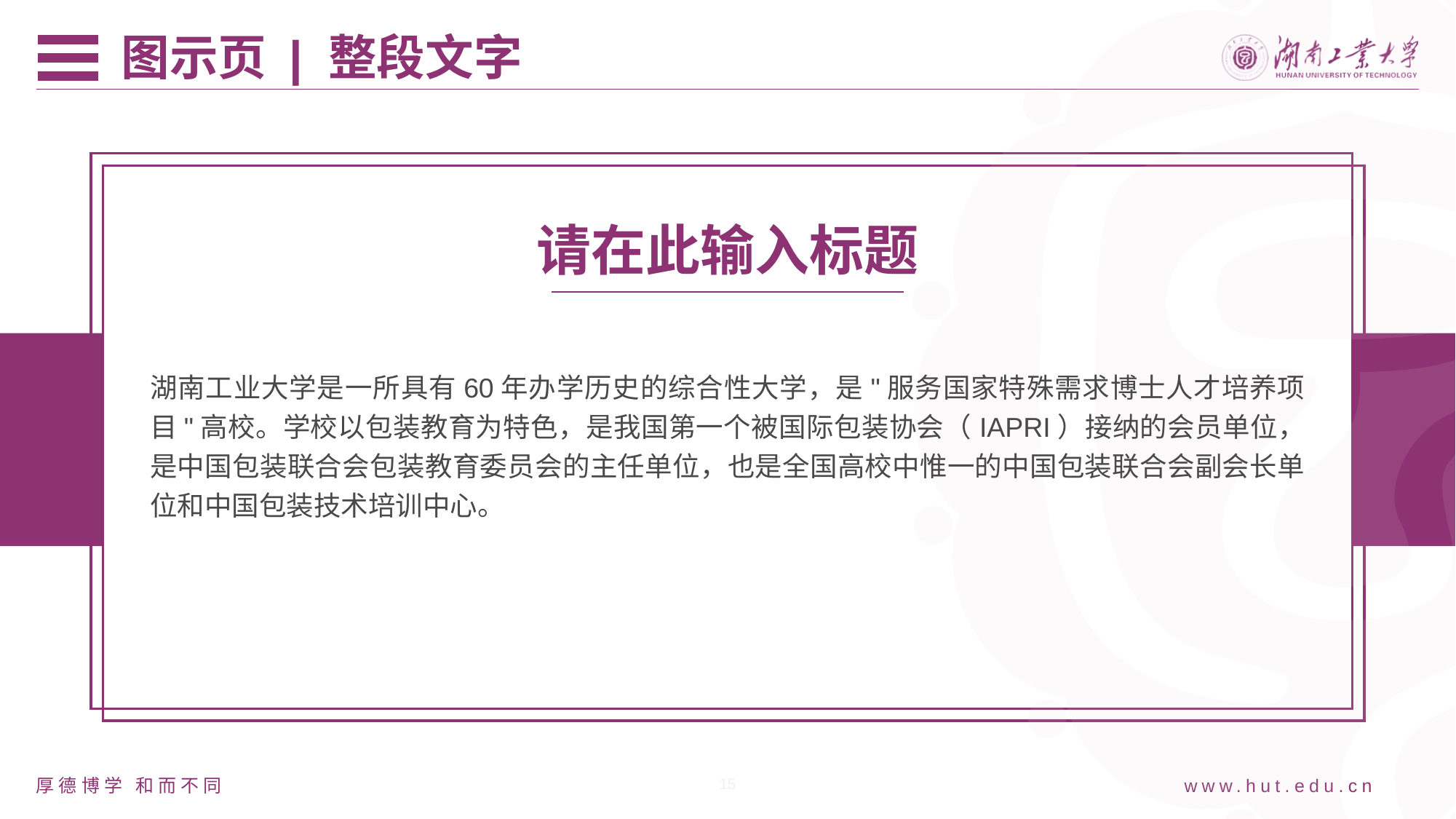

图示页 | 整段文字

请在此输入标题

湖南工业大学是一所具有60年办学历史的综合性大学，是"服务国家特殊需求博士人才培养项目"高校。学校以包装教育为特色，是我国第一个被国际包装协会（IAPRI）接纳的会员单位，是中国包装联合会包装教育委员会的主任单位，也是全国高校中惟一的中国包装联合会副会长单位和中国包装技术培训中心。
15